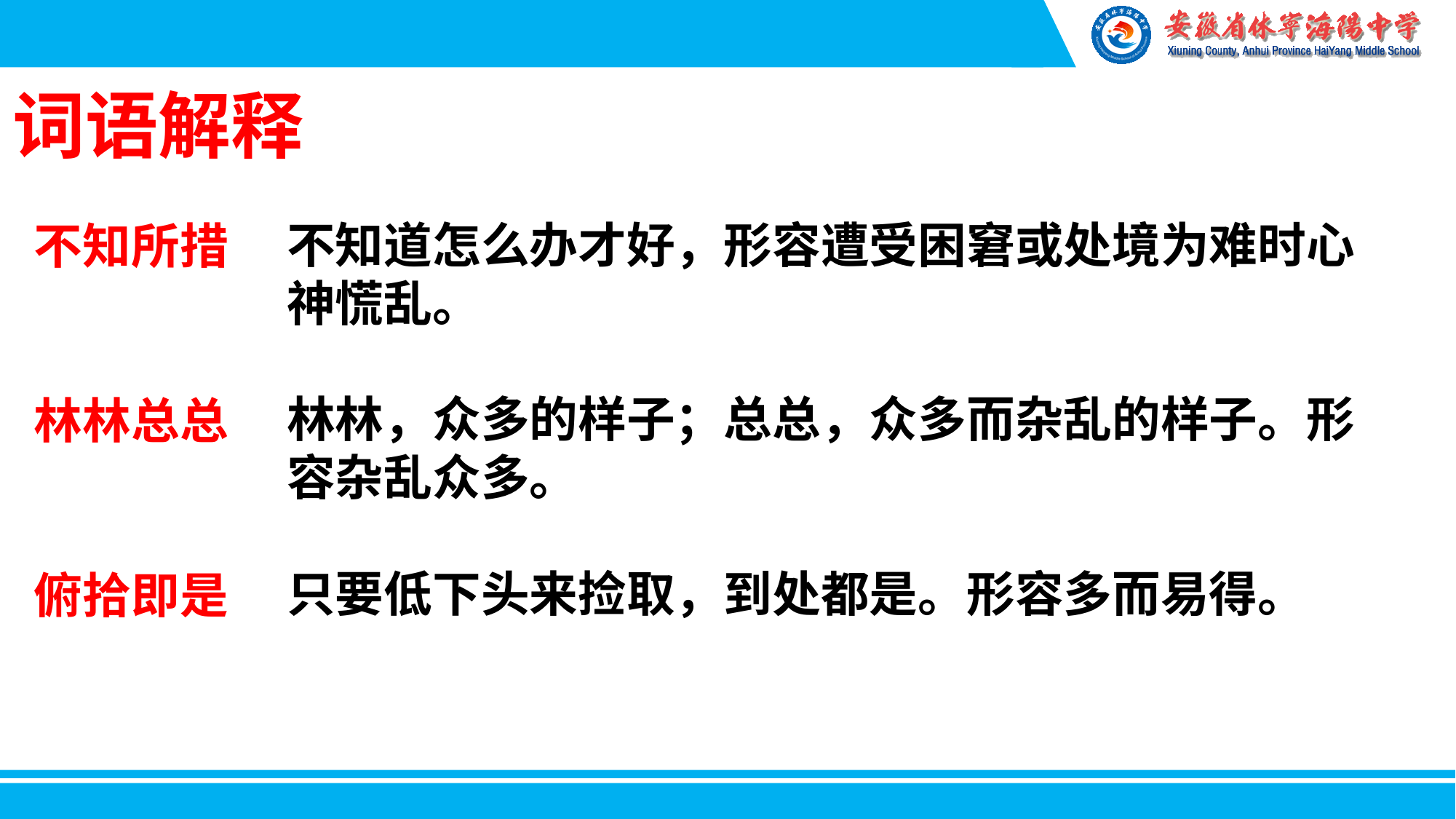

词语解释

不知所措

林林总总

俯拾即是

不知道怎么办才好，形容遭受困窘或处境为难时心神慌乱。

林林，众多的样子；总总，众多而杂乱的样子。形容杂乱众多。

只要低下头来捡取，到处都是。形容多而易得。